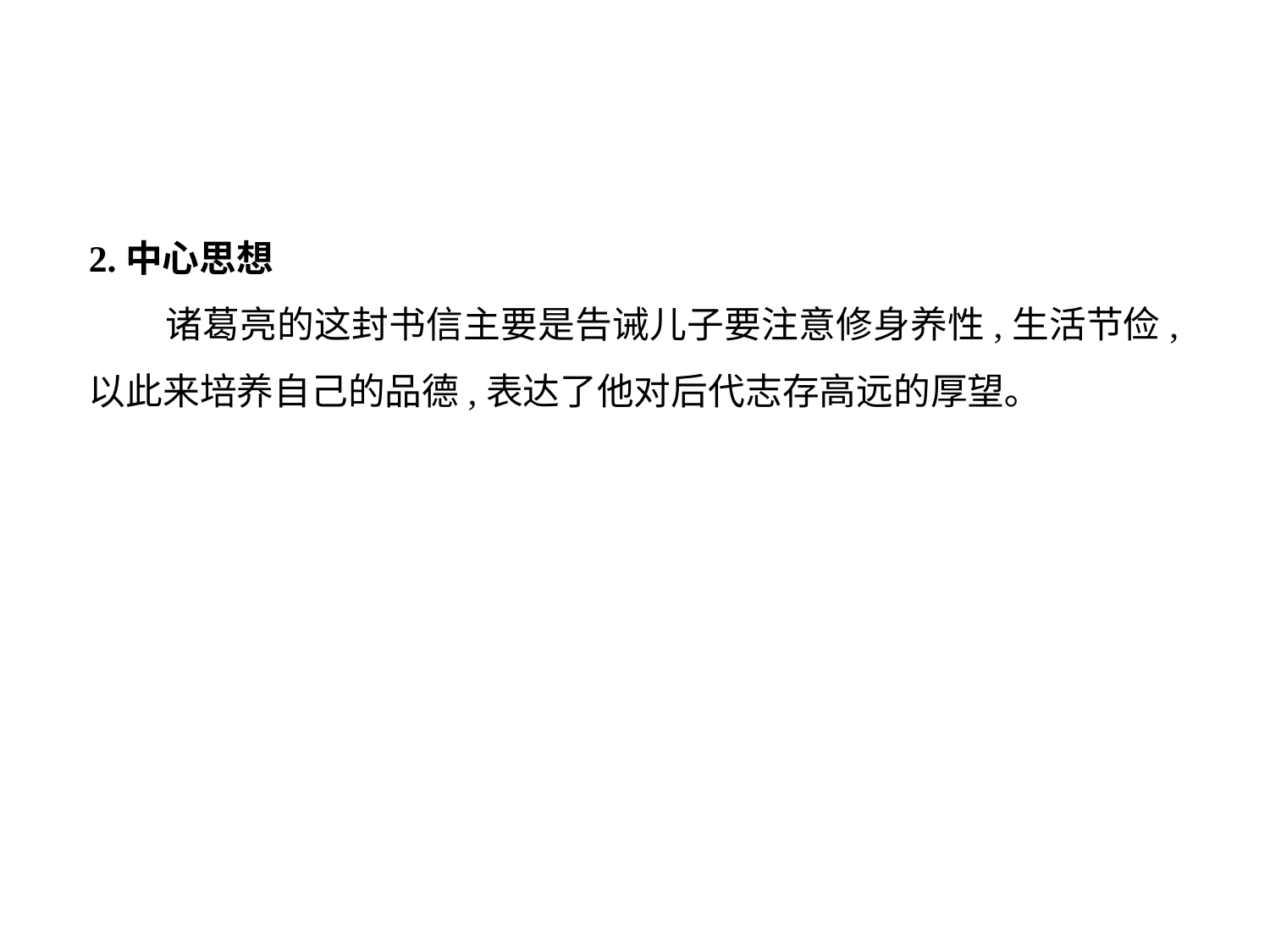

2.中心思想
        诸葛亮的这封书信主要是告诫儿子要注意修身养性,生活节俭,以此来培养自己的品德,表达了他对后代志存高远的厚望｡